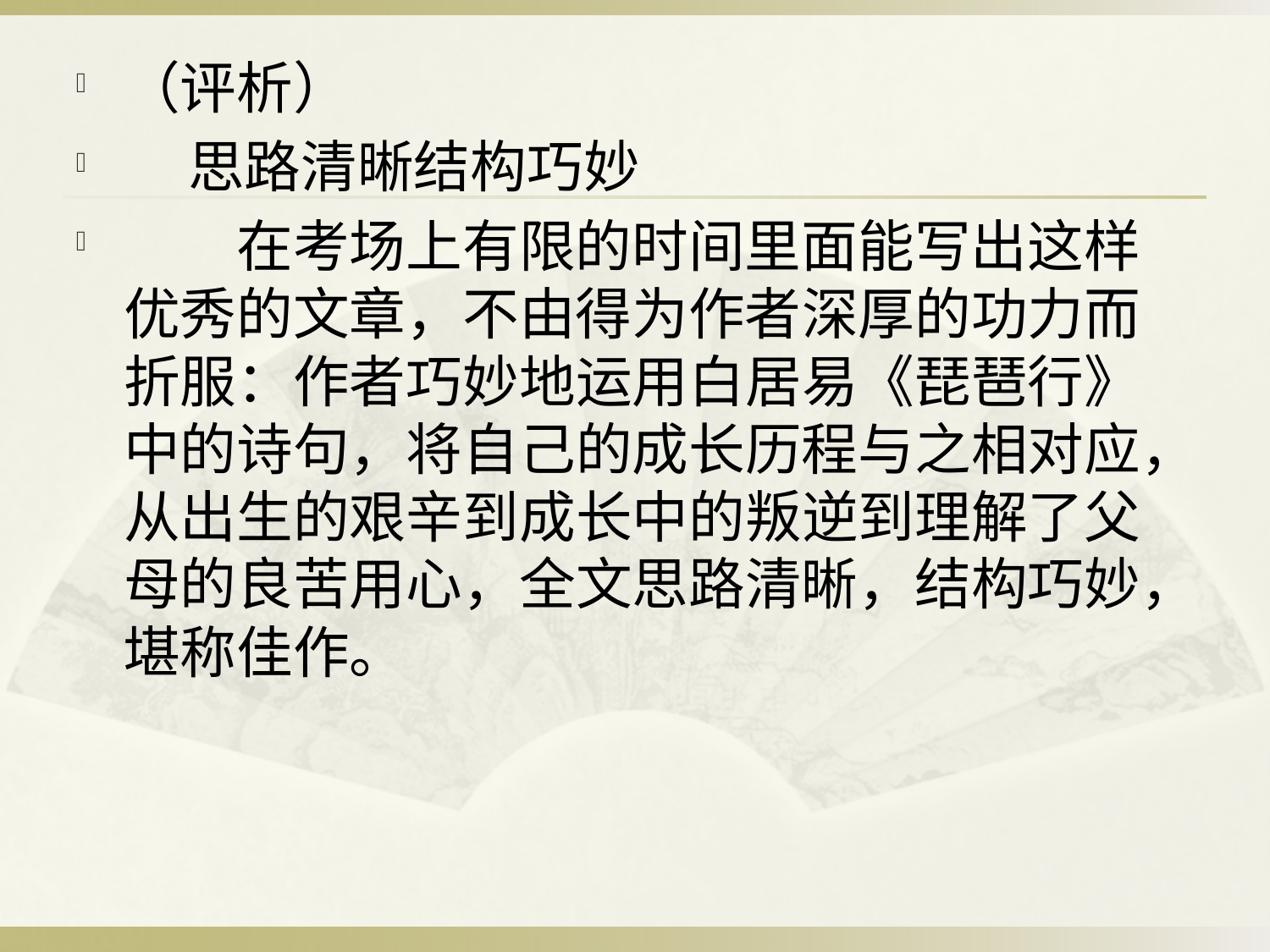

#
（评析）
    思路清晰结构巧妙
　　在考场上有限的时间里面能写出这样优秀的文章，不由得为作者深厚的功力而折服：作者巧妙地运用白居易《琵琶行》中的诗句，将自己的成长历程与之相对应，从出生的艰辛到成长中的叛逆到理解了父母的良苦用心，全文思路清晰，结构巧妙，堪称佳作。